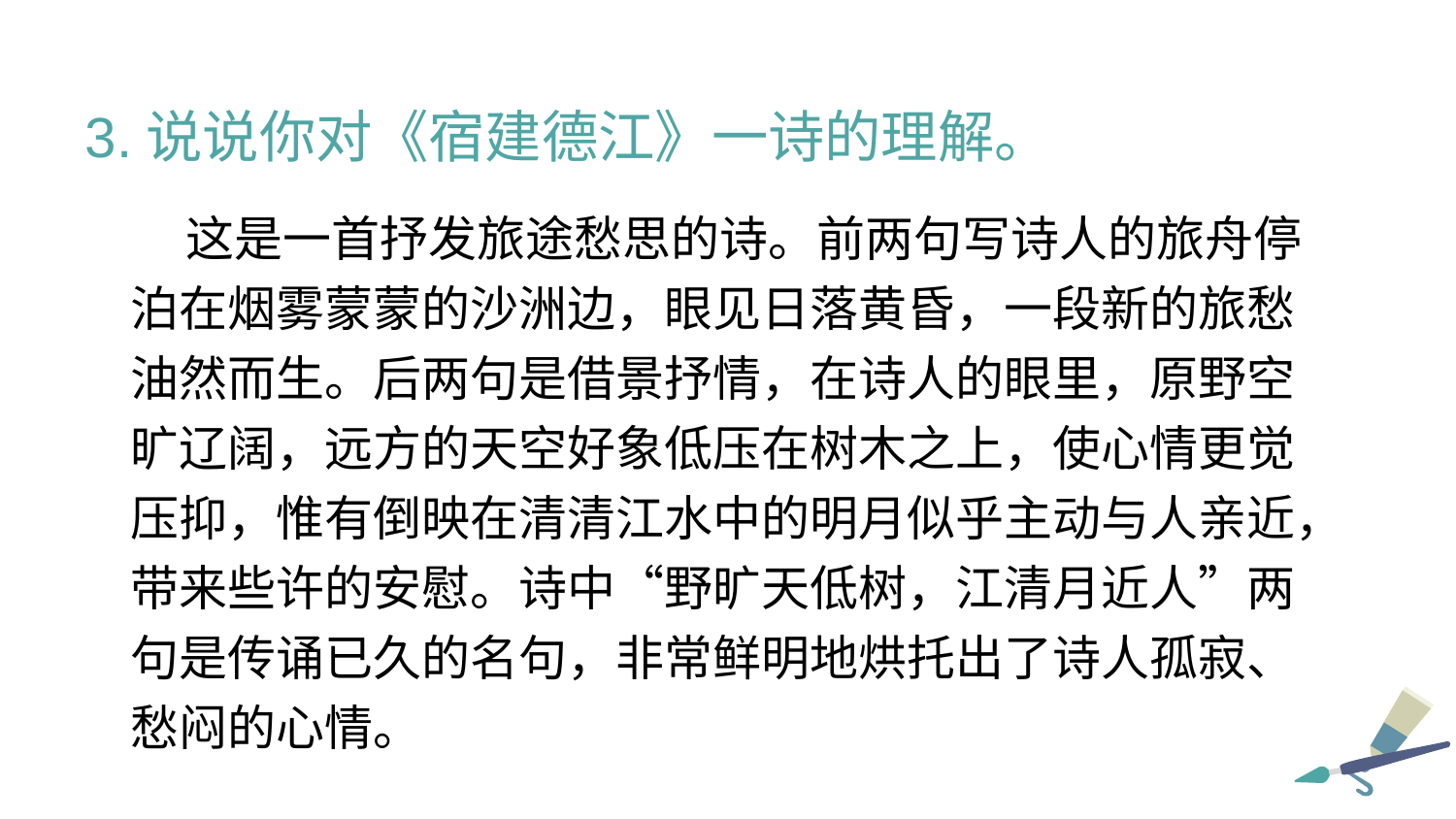

3.说说你对《宿建德江》一诗的理解。
    这是一首抒发旅途愁思的诗。前两句写诗人的旅舟停泊在烟雾蒙蒙的沙洲边，眼见日落黄昏，一段新的旅愁油然而生。后两句是借景抒情，在诗人的眼里，原野空旷辽阔，远方的天空好象低压在树木之上，使心情更觉压抑，惟有倒映在清清江水中的明月似乎主动与人亲近，带来些许的安慰。诗中“野旷天低树，江清月近人”两句是传诵已久的名句，非常鲜明地烘托出了诗人孤寂、愁闷的心情。